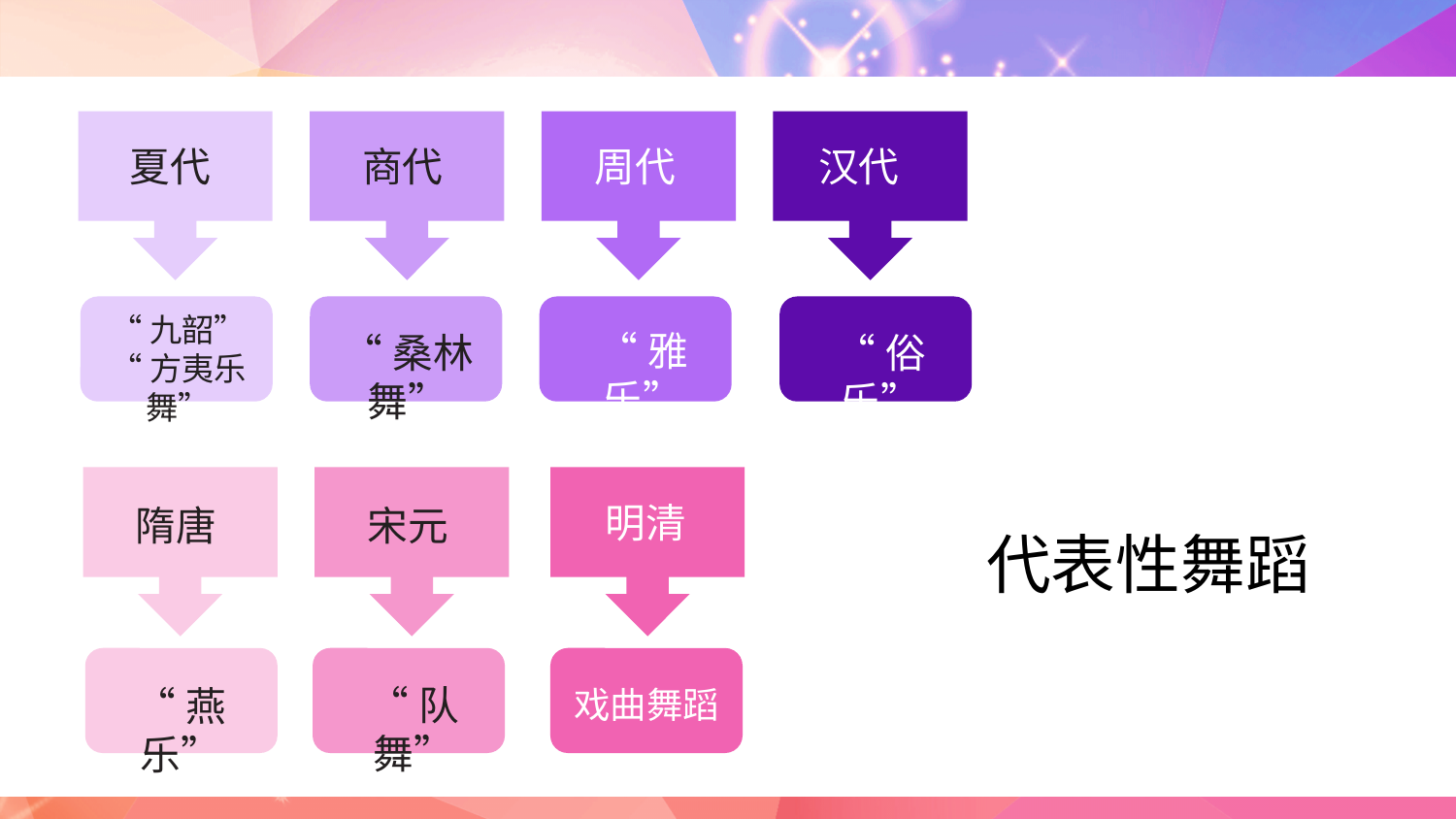

夏代
商代
汉代
周代

“九韶”
“方夷乐舞”
“雅乐”
“桑林舞”
“俗乐”

明清
隋唐
宋元

“队舞”
“燕乐”
戏曲舞蹈
代表性舞蹈